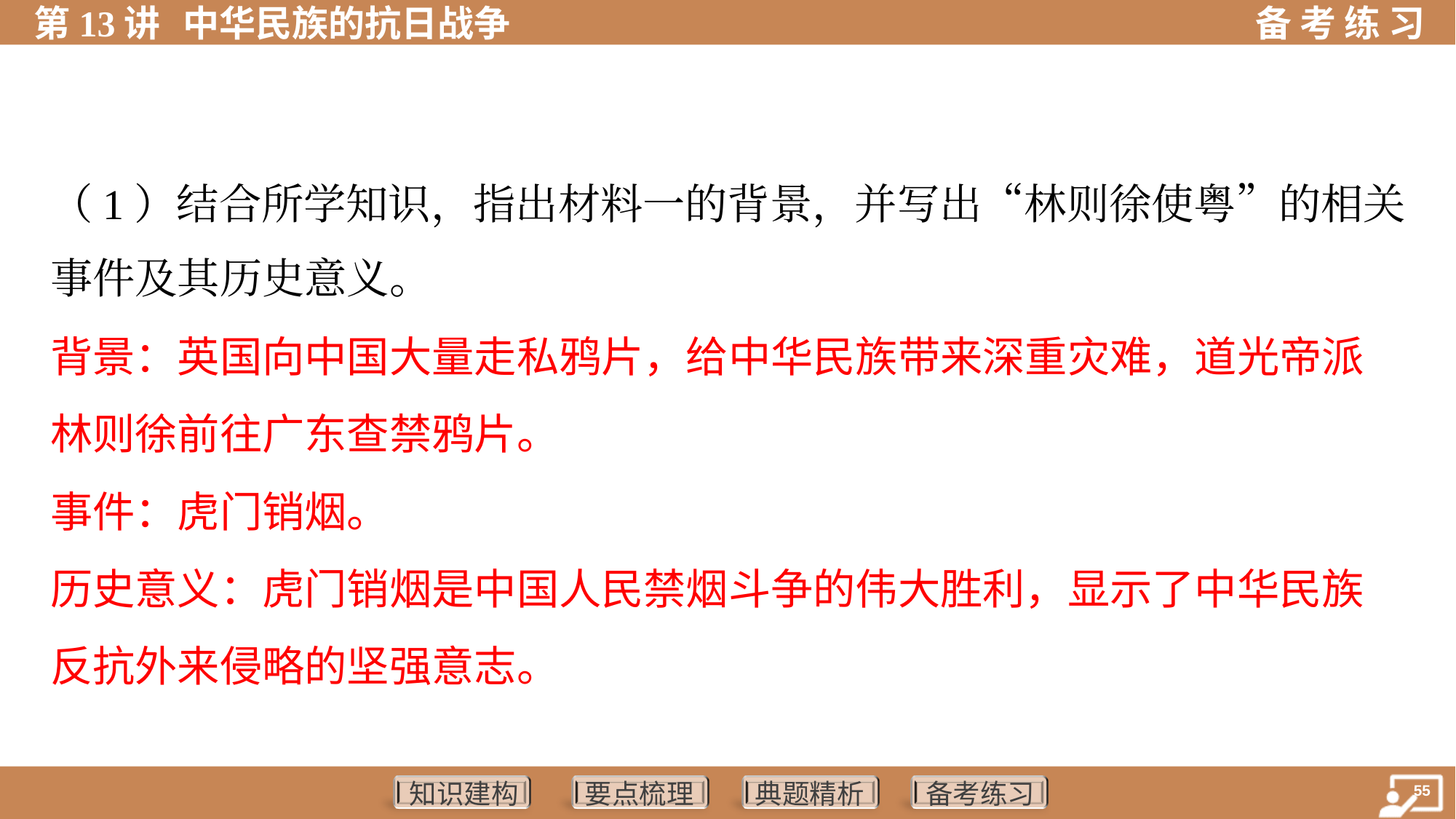

（1）结合所学知识，指出材料一的背景，并写出“林则徐使粤”的相关
事件及其历史意义。
背景：英国向中国大量走私鸦片，给中华民族带来深重灾难，道光帝派
林则徐前往广东查禁鸦片。
事件：虎门销烟。
历史意义：虎门销烟是中国人民禁烟斗争的伟大胜利，显示了中华民族
反抗外来侵略的坚强意志。